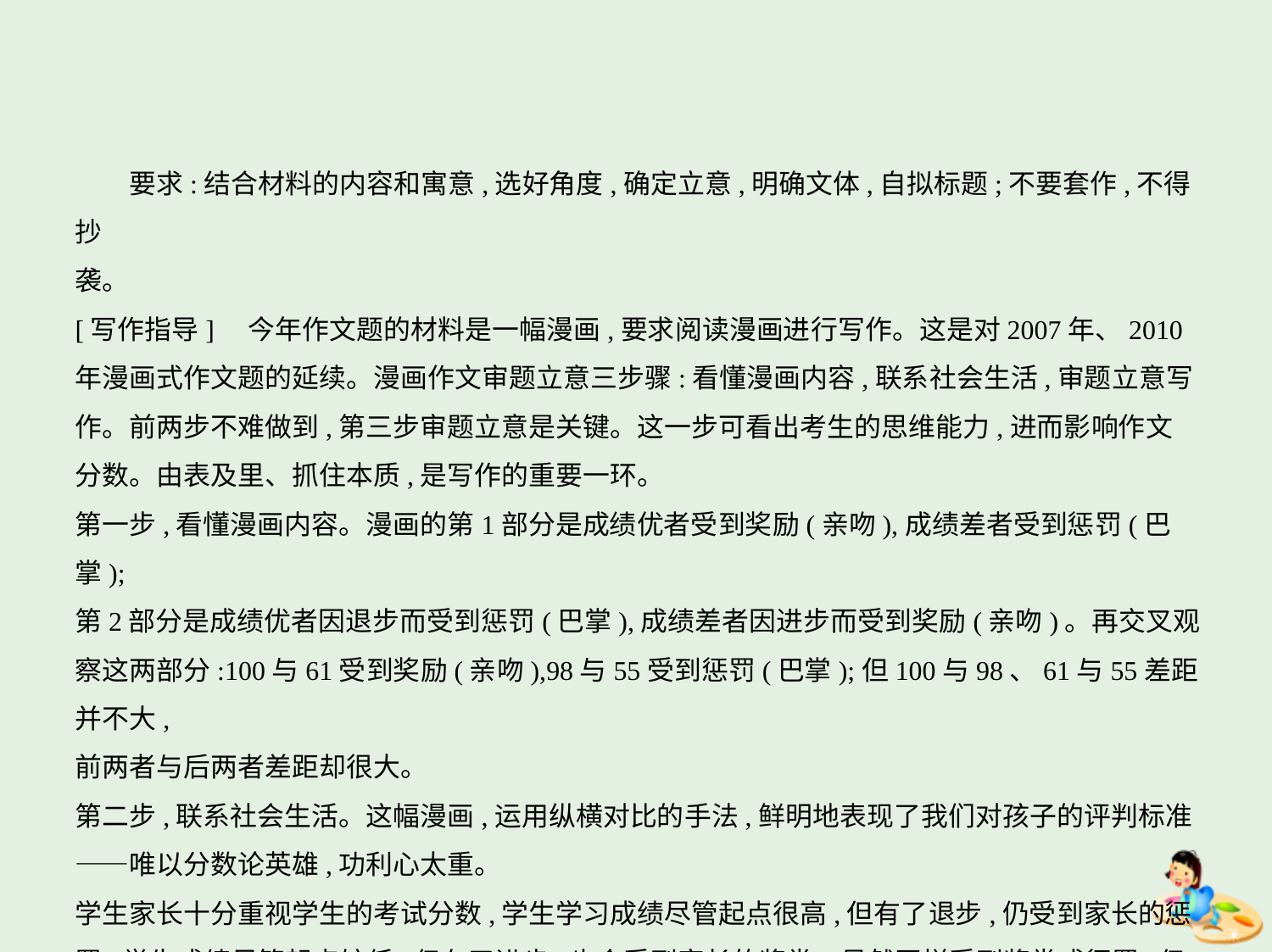

要求:结合材料的内容和寓意,选好角度,确定立意,明确文体,自拟标题;不要套作,不得抄
袭。
[写作指导]　今年作文题的材料是一幅漫画,要求阅读漫画进行写作。这是对2007年、2010
年漫画式作文题的延续。漫画作文审题立意三步骤:看懂漫画内容,联系社会生活,审题立意写
作。前两步不难做到,第三步审题立意是关键。这一步可看出考生的思维能力,进而影响作文
分数。由表及里、抓住本质,是写作的重要一环。
第一步,看懂漫画内容。漫画的第1部分是成绩优者受到奖励(亲吻),成绩差者受到惩罚(巴掌);
第2部分是成绩优者因退步而受到惩罚(巴掌),成绩差者因进步而受到奖励(亲吻)。再交叉观
察这两部分:100与61受到奖励(亲吻),98与55受到惩罚(巴掌);但100与98、61与55差距并不大,
前两者与后两者差距却很大。
第二步,联系社会生活。这幅漫画,运用纵横对比的手法,鲜明地表现了我们对孩子的评判标准
——唯以分数论英雄,功利心太重。
学生家长十分重视学生的考试分数,学生学习成绩尽管起点很高,但有了退步,仍受到家长的惩
罚;学生成绩尽管起点较低,但有了进步,也会受到家长的奖赏。虽然同样受到奖赏或惩罚,但